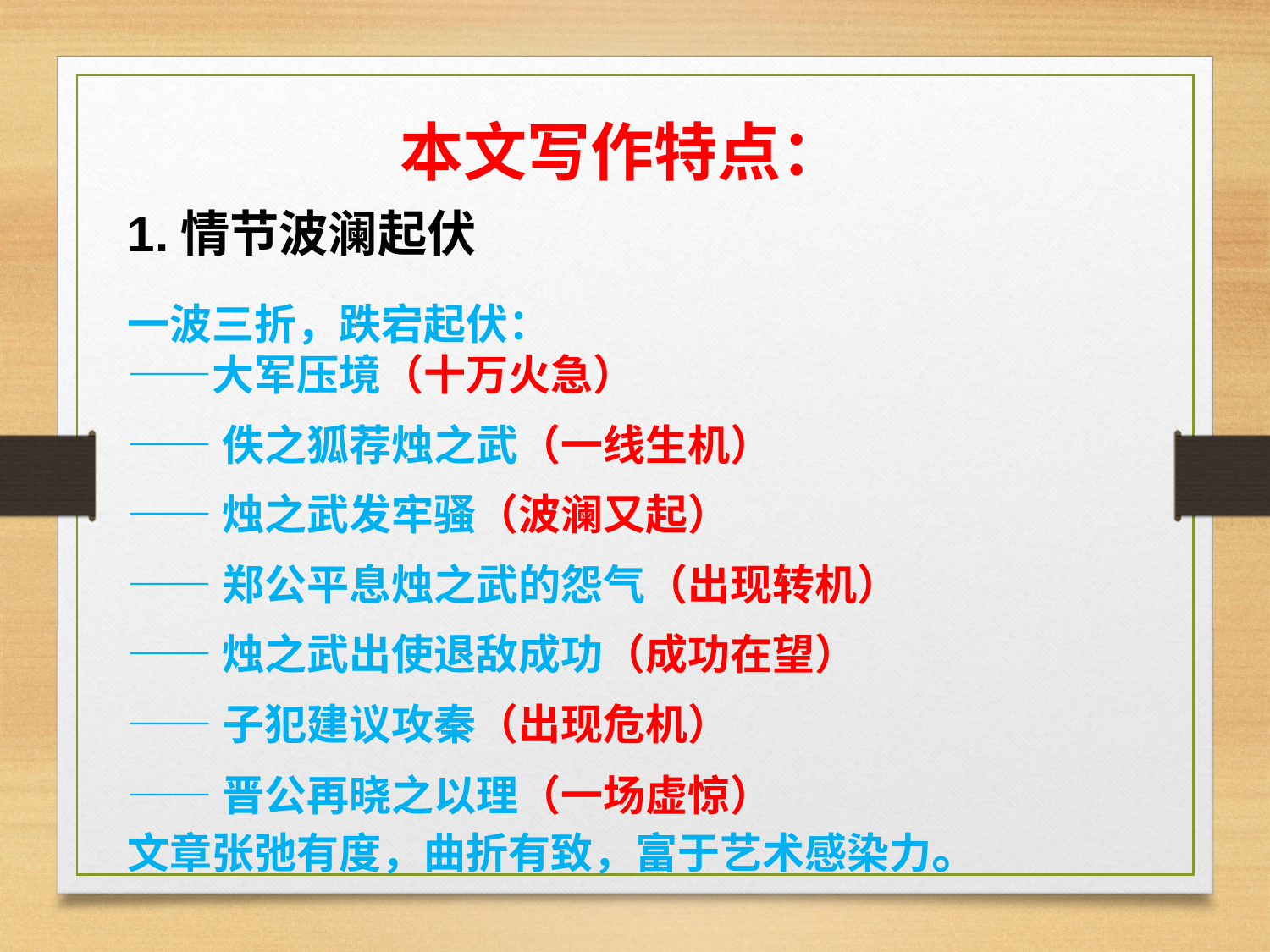

本文写作特点：
1.情节波澜起伏
一波三折，跌宕起伏：
——大军压境（十万火急）
——佚之狐荐烛之武（一线生机）
——烛之武发牢骚（波澜又起）
——郑公平息烛之武的怨气（出现转机）
——烛之武出使退敌成功（成功在望）
——子犯建议攻秦（出现危机）
——晋公再晓之以理（一场虚惊）
文章张弛有度，曲折有致，富于艺术感染力。